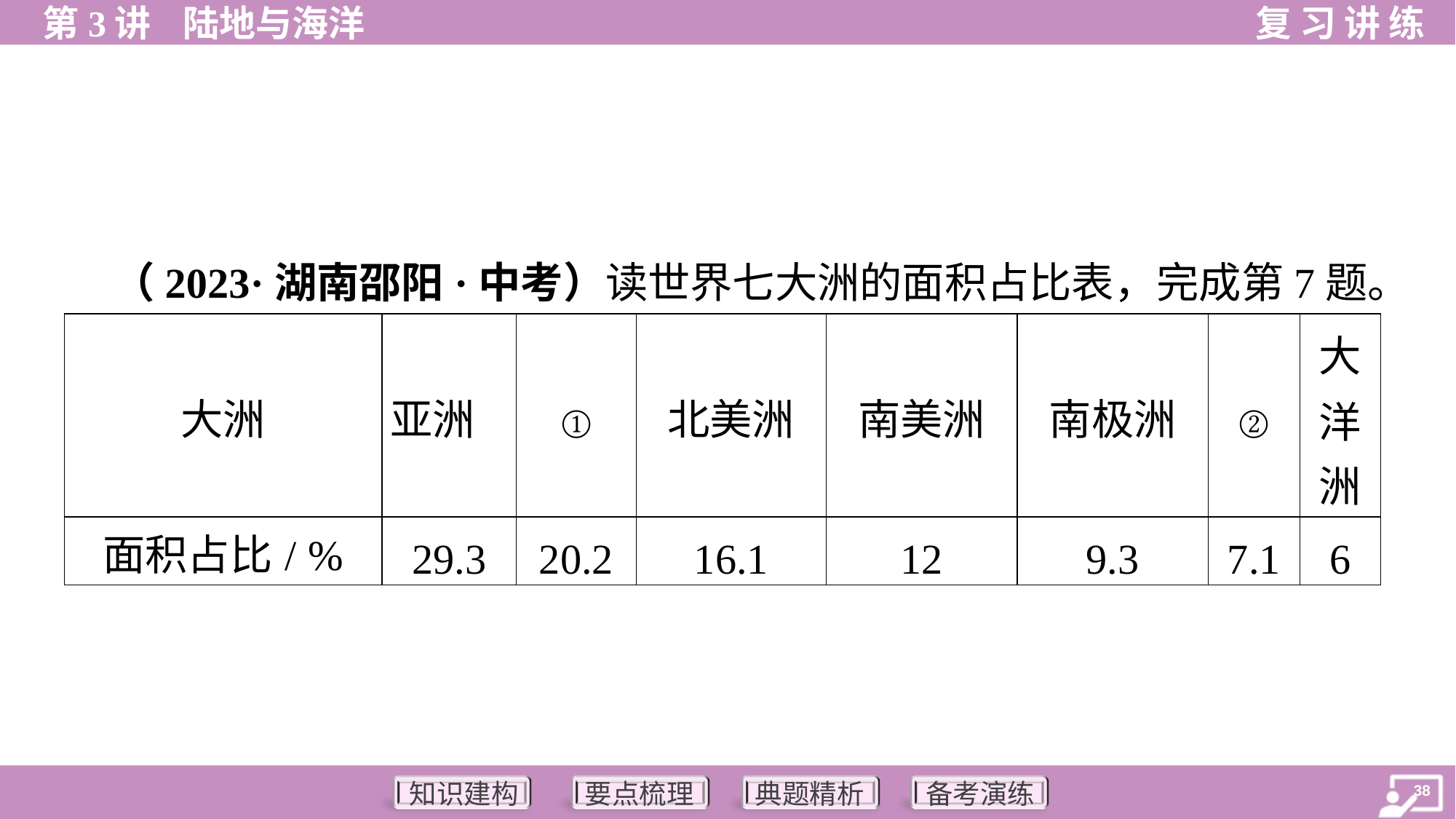

（2023·湖南邵阳·中考）读世界七大洲的面积占比表，完成第7题。
| 大洲 | 亚洲 | ① | 北美洲 | 南美洲 | 南极洲 | ② | 大 洋 洲 |
| --- | --- | --- | --- | --- | --- | --- | --- |
| 面积占比/ % | 29.3 | 20.2 | 16.1 | 12 | 9.3 | 7.1 | 6 |